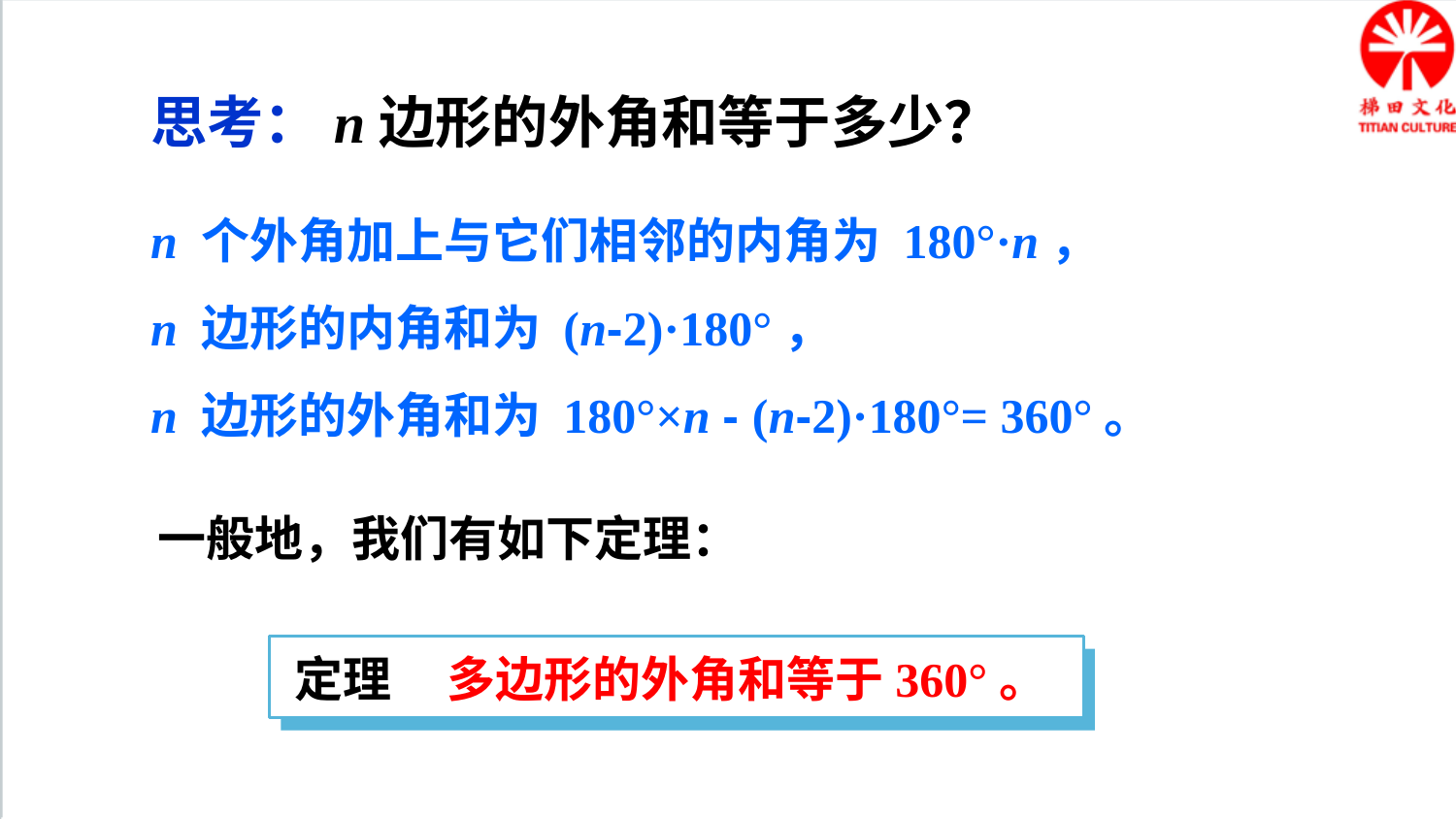

思考：n边形的外角和等于多少？
n 个外角加上与它们相邻的内角为 180°·n，
n 边形的内角和为 (n-2)·180°，
n 边形的外角和为 180°×n - (n-2)·180°= 360°。
一般地，我们有如下定理：

定理     多边形的外角和等于360°。